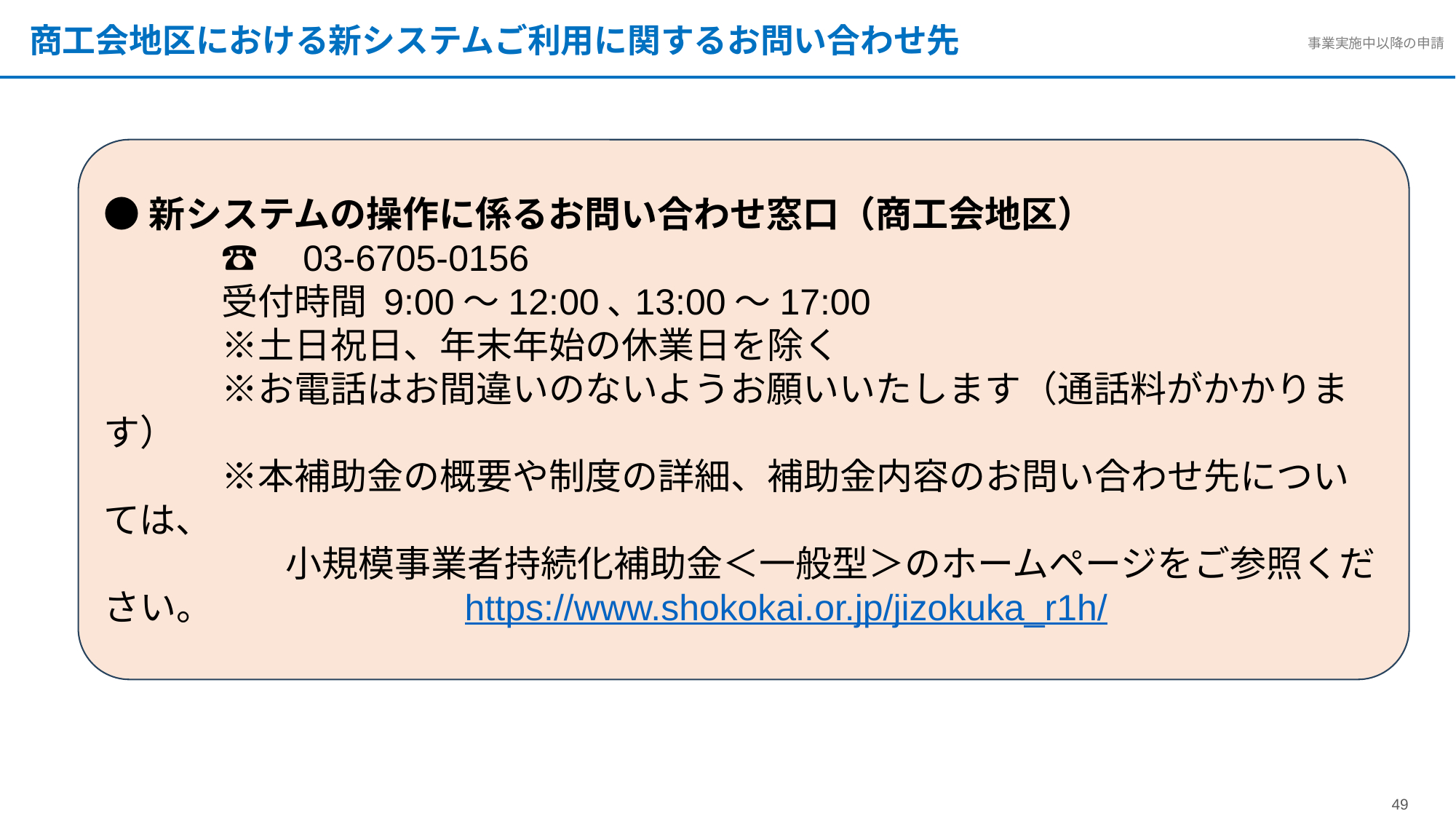

商工会地区における新システムご利用に関するお問い合わせ先
●新システムの操作に係るお問い合わせ窓口（商工会地区）
　　　 ☎　03-6705-0156
　　　 受付時間 9:00～12:00､13:00～17:00
　　　 ※土日祝日、年末年始の休業日を除く
　　　 ※お電話はお間違いのないようお願いいたします（通話料がかかります）
　　　 ※本補助金の概要や制度の詳細、補助金内容のお問い合わせ先については、
　　　　　小規模事業者持続化補助金＜一般型＞のホームページをご参照ください。  　　　    	   https://www.shokokai.or.jp/jizokuka_r1h/